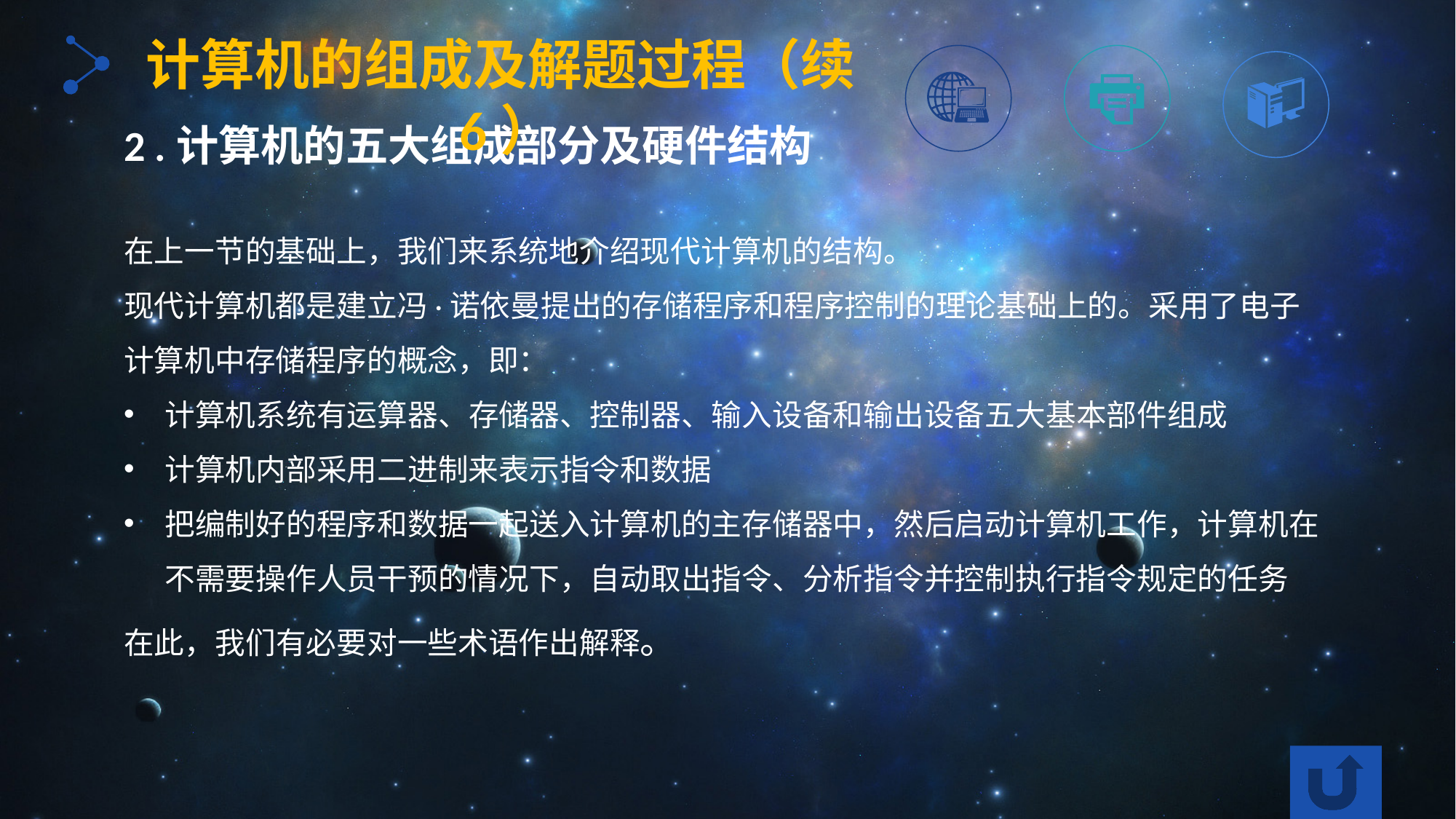

计算机的组成及解题过程（续6）

2 .计算机的五大组成部分及硬件结构

在上一节的基础上，我们来系统地介绍现代计算机的结构。
现代计算机都是建立冯·诺依曼提出的存储程序和程序控制的理论基础上的。采用了电子计算机中存储程序的概念，即：
计算机系统有运算器、存储器、控制器、输入设备和输出设备五大基本部件组成
计算机内部采用二进制来表示指令和数据
把编制好的程序和数据一起送入计算机的主存储器中，然后启动计算机工作，计算机在不需要操作人员干预的情况下，自动取出指令、分析指令并控制执行指令规定的任务
在此，我们有必要对一些术语作出解释。